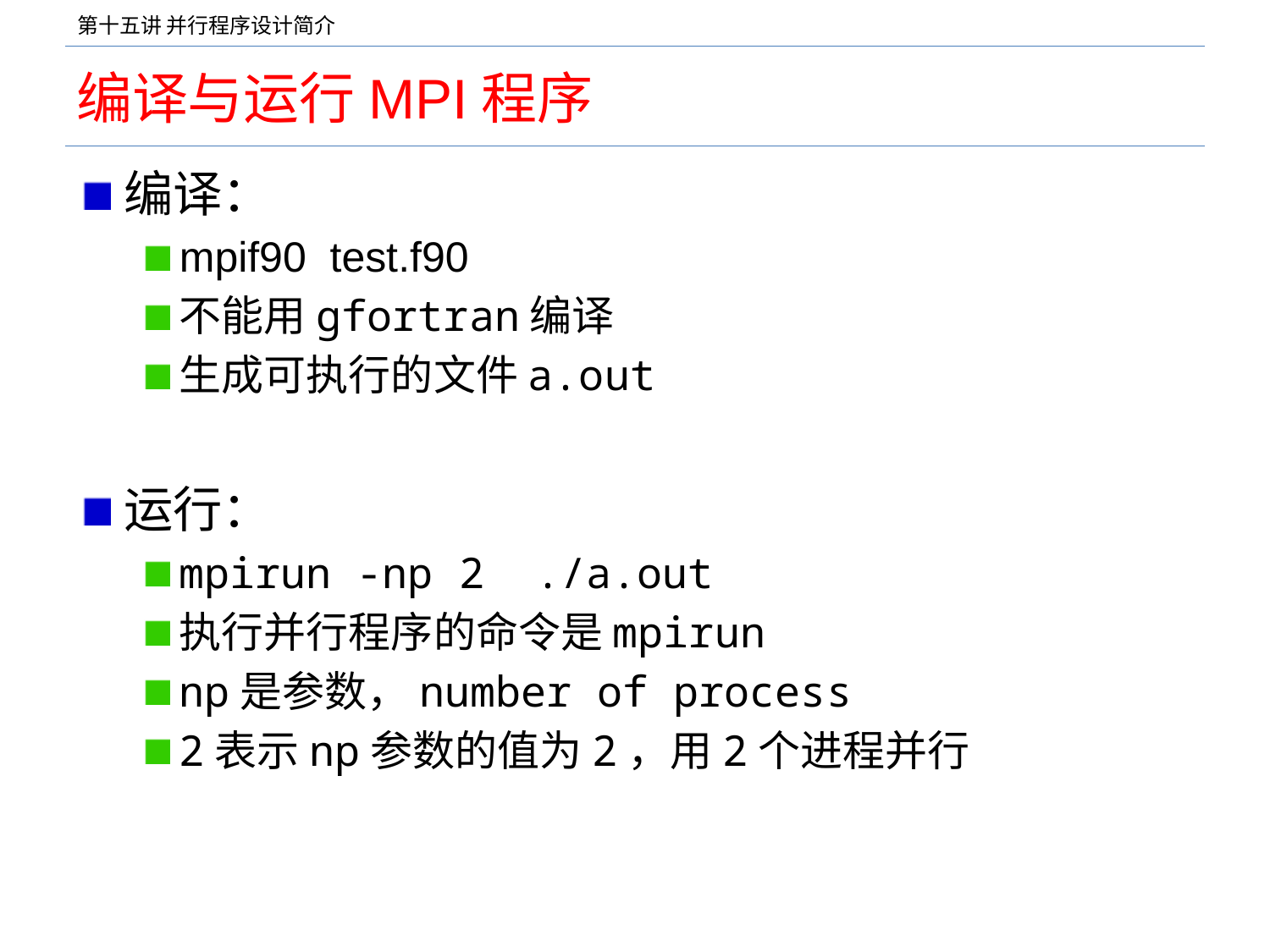

# 编译与运行MPI程序
编译：
mpif90  test.f90
不能用gfortran编译
生成可执行的文件a.out

运行：
mpirun -np 2  ./a.out
执行并行程序的命令是mpirun
np是参数，number of process
2表示np参数的值为2，用2个进程并行